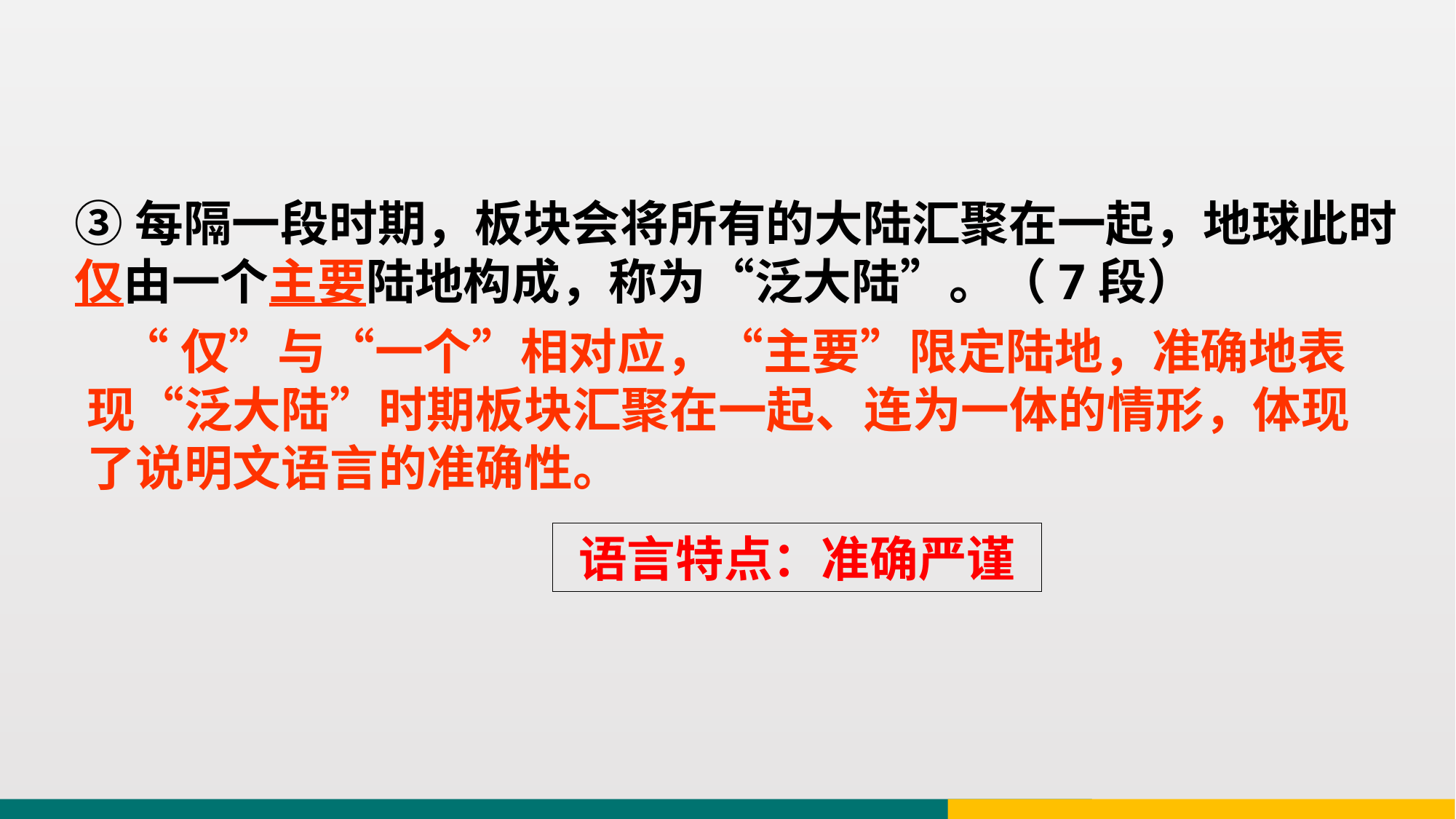

③每隔一段时期，板块会将所有的大陆汇聚在一起，地球此时仅由一个主要陆地构成，称为“泛大陆”。（7段）
   “仅”与“一个”相对应，“主要”限定陆地，准确地表现“泛大陆”时期板块汇聚在一起、连为一体的情形，体现了说明文语言的准确性。
语言特点：准确严谨